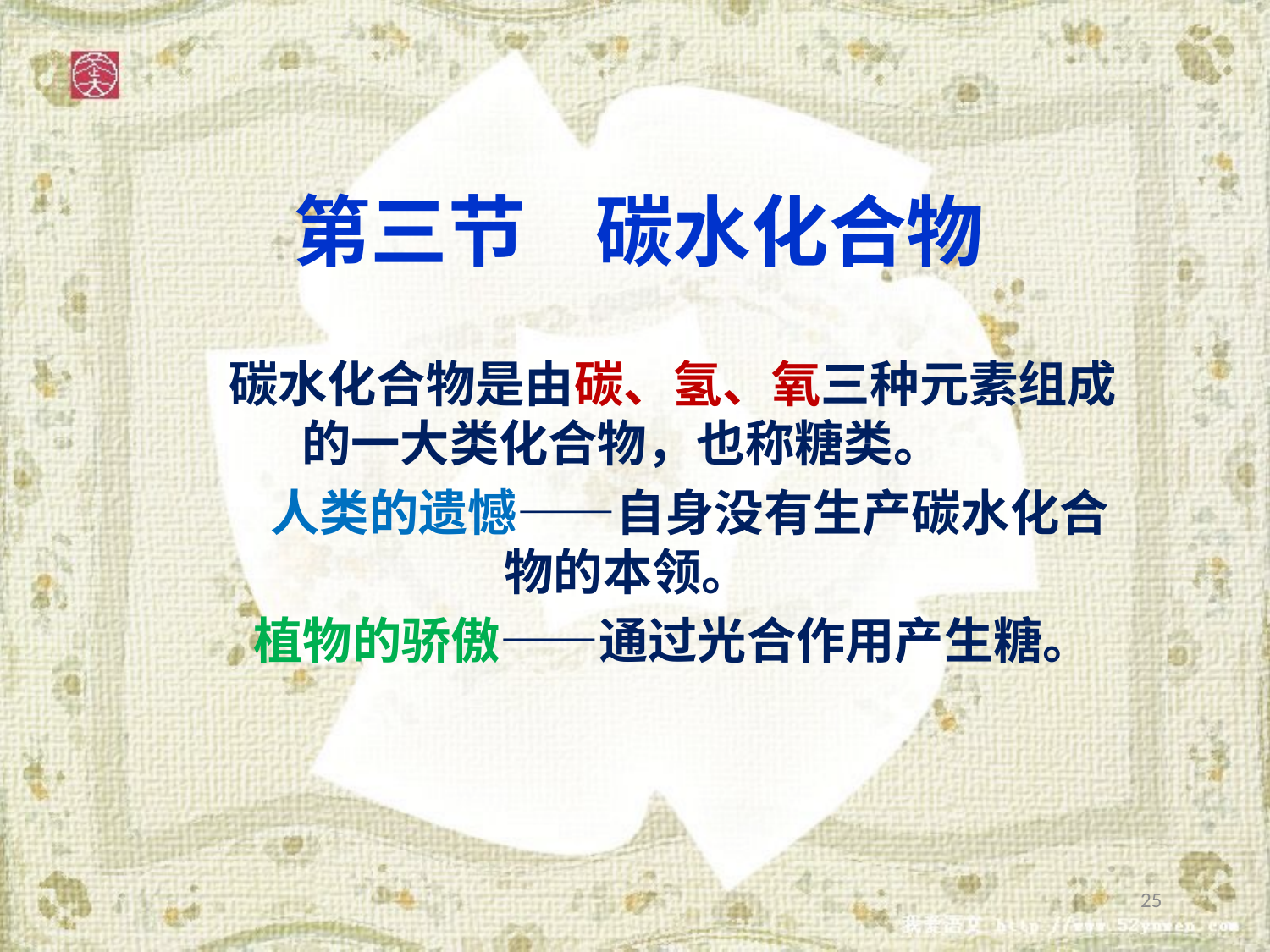

# 第三节    碳水化合物
       碳水化合物是由碳、氢、氧三种元素组成的一大类化合物，也称糖类。
          人类的遗憾——自身没有生产碳水化合物的本领。
       植物的骄傲——通过光合作用产生糖。
25